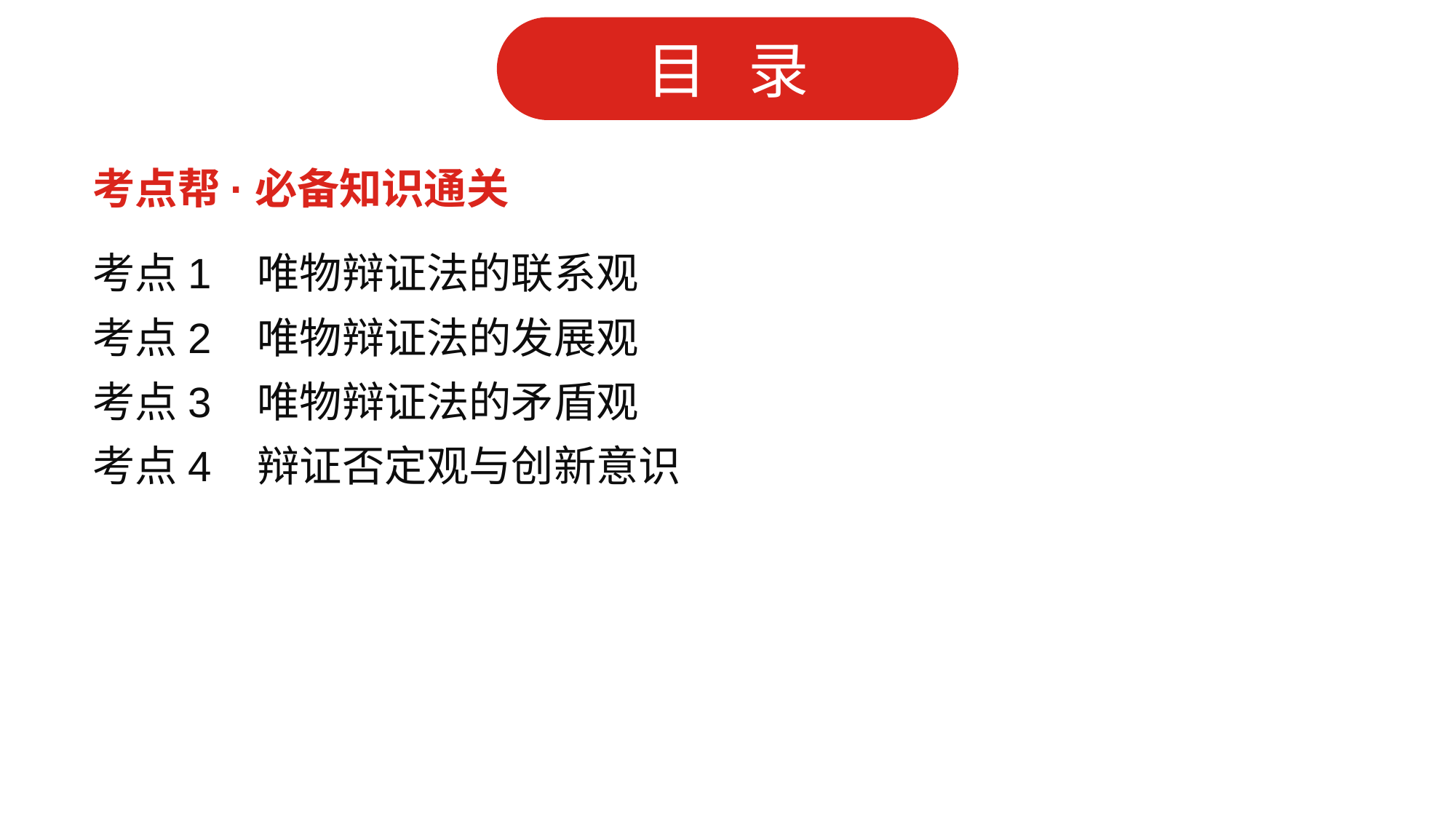

考点帮·必备知识通关
考点1   唯物辩证法的联系观
考点2   唯物辩证法的发展观
考点3   唯物辩证法的矛盾观
考点4   辩证否定观与创新意识